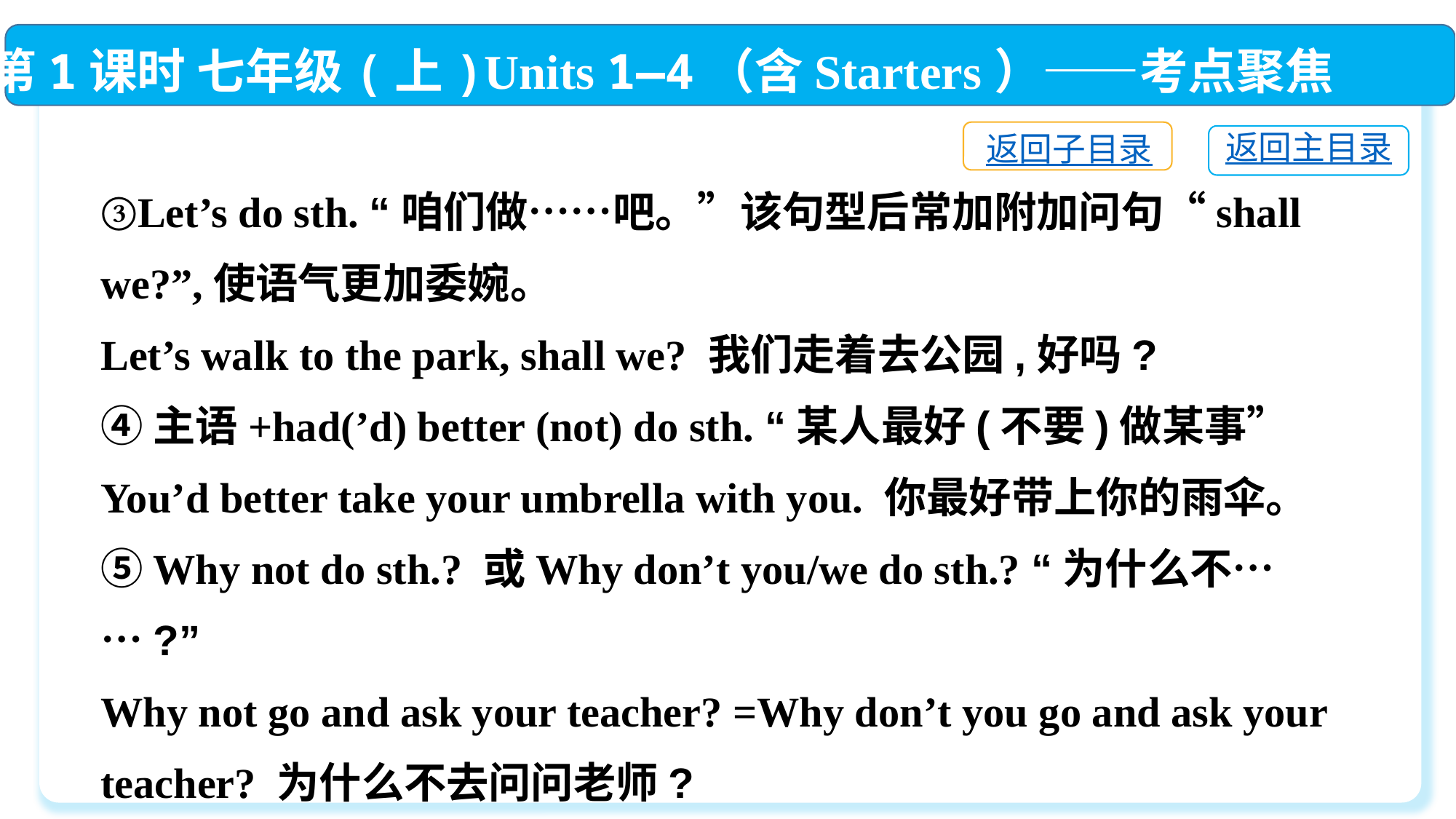

第1课时 七年级(上)Units 1—4（含Starters）——考点聚焦

返回子目录
返回主目录
③Let’s do sth. “咱们做……吧。”该句型后常加附加问句“shall we?”,使语气更加委婉。
Let’s walk to the park, shall we? 我们走着去公园,好吗?
④主语+had(’d) better (not) do sth. “某人最好(不要)做某事”
You’d better take your umbrella with you. 你最好带上你的雨伞。⑤Why not do sth.? 或Why don’t you/we do sth.? “为什么不……?”
Why not go and ask your teacher? =Why don’t you go and ask your teacher? 为什么不去问问老师?